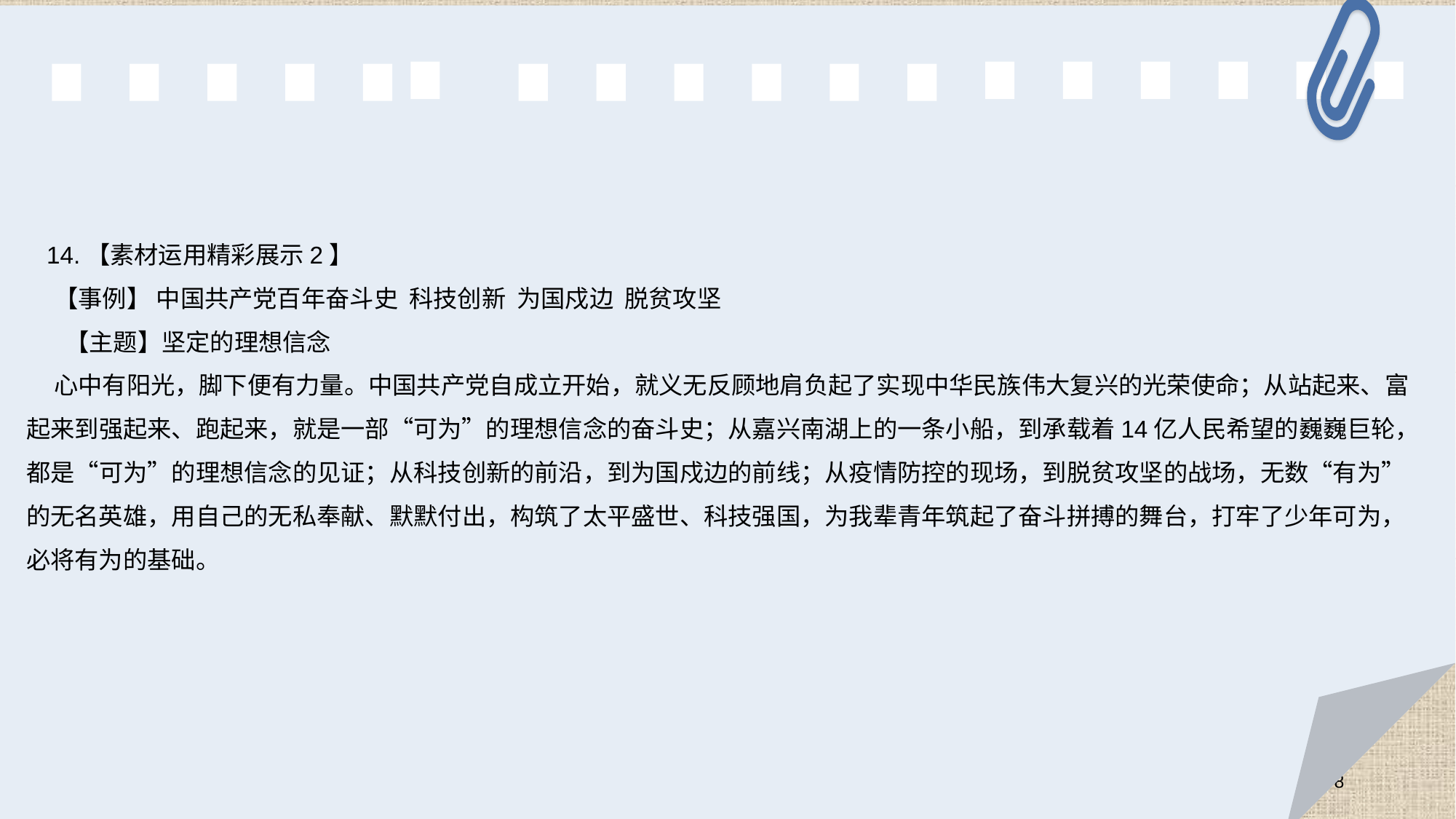

14.【素材运用精彩展示2】
    【事例】 中国共产党百年奋斗史  科技创新  为国戍边  脱贫攻坚
      【主题】坚定的理想信念
    心中有阳光，脚下便有力量。中国共产党自成立开始，就义无反顾地肩负起了实现中华民族伟大复兴的光荣使命；从站起来、富起来到强起来、跑起来，就是一部“可为”的理想信念的奋斗史；从嘉兴南湖上的一条小船，到承载着14亿人民希望的巍巍巨轮，都是“可为”的理想信念的见证；从科技创新的前沿，到为国戍边的前线；从疫情防控的现场，到脱贫攻坚的战场，无数“有为”的无名英雄，用自己的无私奉献、默默付出，构筑了太平盛世、科技强国，为我辈青年筑起了奋斗拼搏的舞台，打牢了少年可为，必将有为的基础。
78